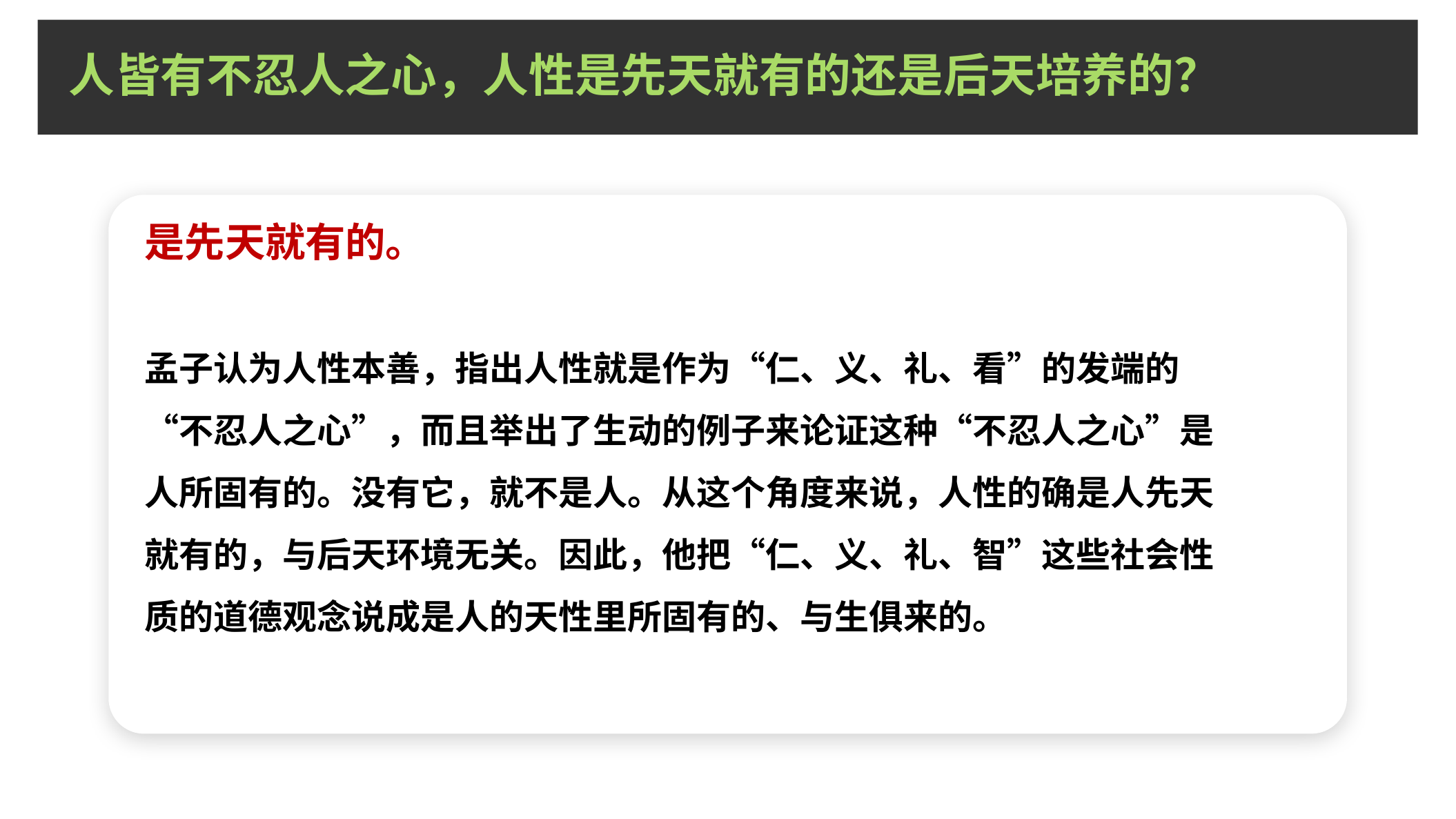

人皆有不忍人之心，人性是先天就有的还是后天培养的？

是先天就有的。
孟子认为人性本善，指出人性就是作为“仁、义、礼、看”的发端的“不忍人之心”，而且举出了生动的例子来论证这种“不忍人之心”是人所固有的。没有它，就不是人。从这个角度来说，人性的确是人先天就有的，与后天环境无关。因此，他把“仁、义、礼、智”这些社会性质的道德观念说成是人的天性里所固有的、与生俱来的。